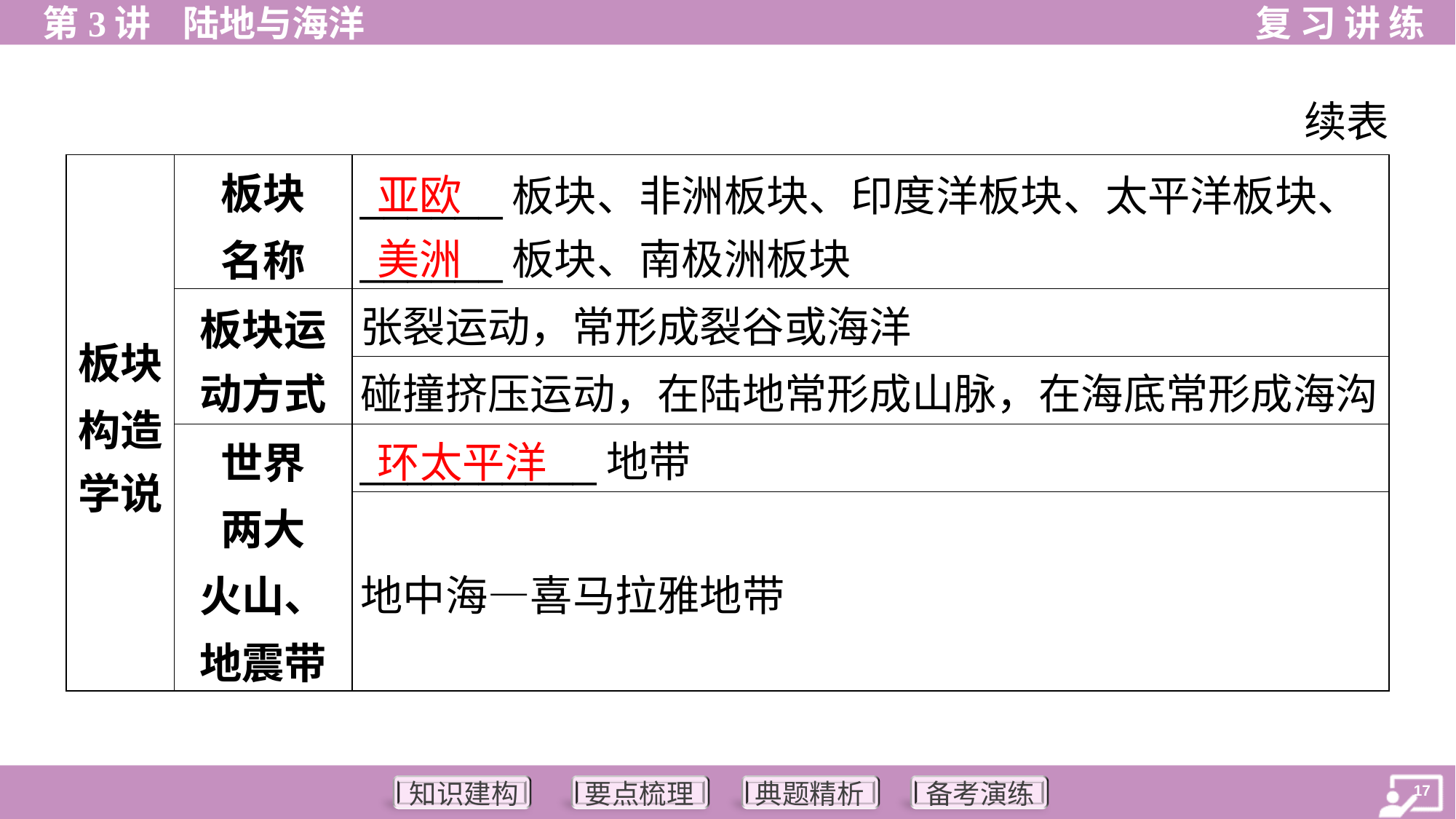

续表
| 板块 构造 学说 | 板块 名称 | \_\_\_\_\_\_板块、非洲板块、印度洋板块、太平洋板块、 \_\_\_\_\_\_板块、南极洲板块 |
| --- | --- | --- |
|  | 板块运 动方式 | 张裂运动，常形成裂谷或海洋 |
|  |  | 碰撞挤压运动，在陆地常形成山脉，在海底常形成海沟 |
|  | 世界 两大 火山、地震带 | \_\_\_\_\_\_\_\_\_\_地带 |
|  |  | 地中海—喜马拉雅地带 |
亚欧
美洲
环太平洋